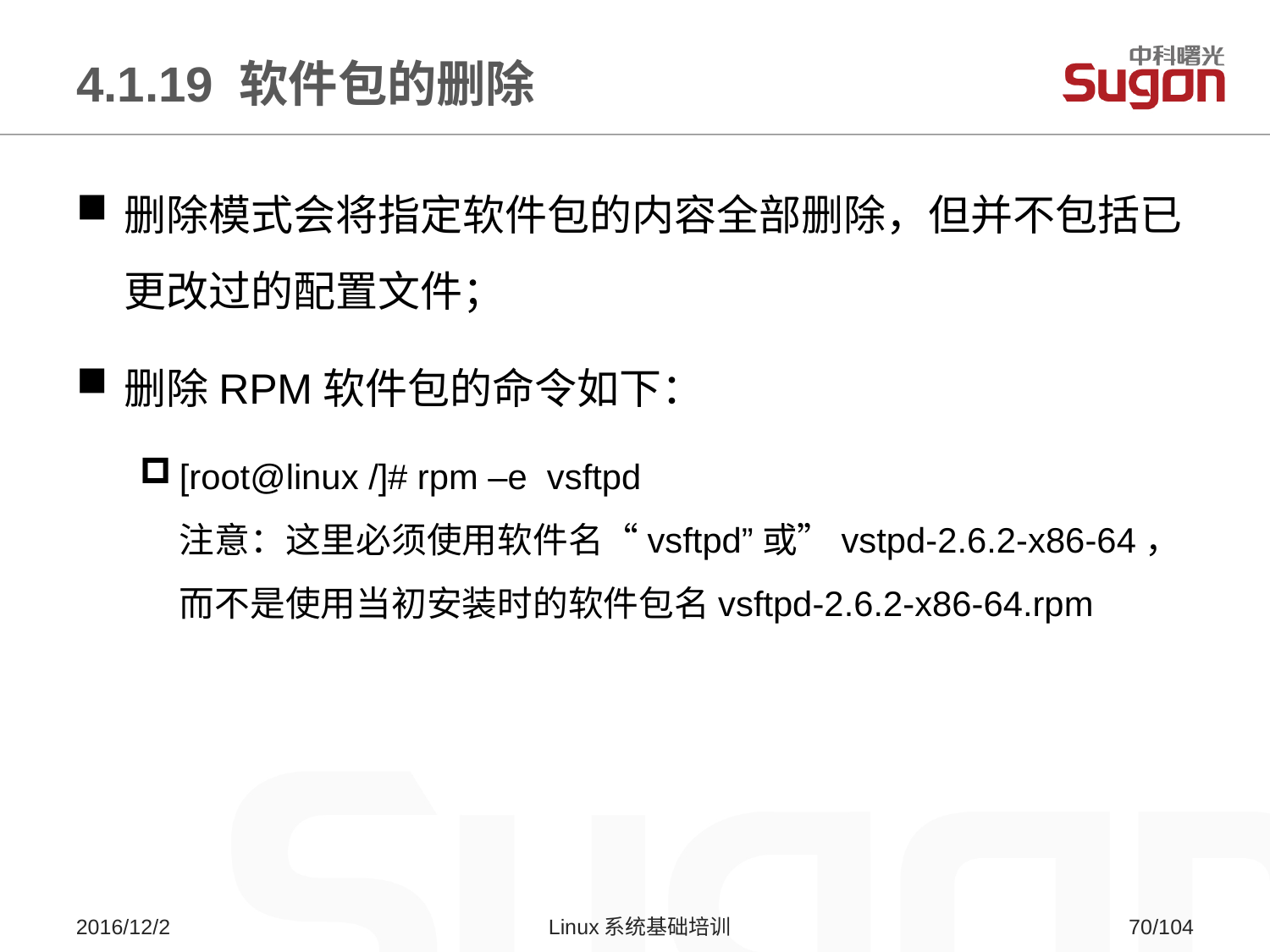

# 4.1.19 软件包的删除
删除模式会将指定软件包的内容全部删除，但并不包括已更改过的配置文件；
删除RPM软件包的命令如下：
[root@linux /]# rpm –e  vsftpd
注意：这里必须使用软件名“vsftpd”或”vstpd-2.6.2-x86-64，而不是使用当初安装时的软件包名vsftpd-2.6.2-x86-64.rpm